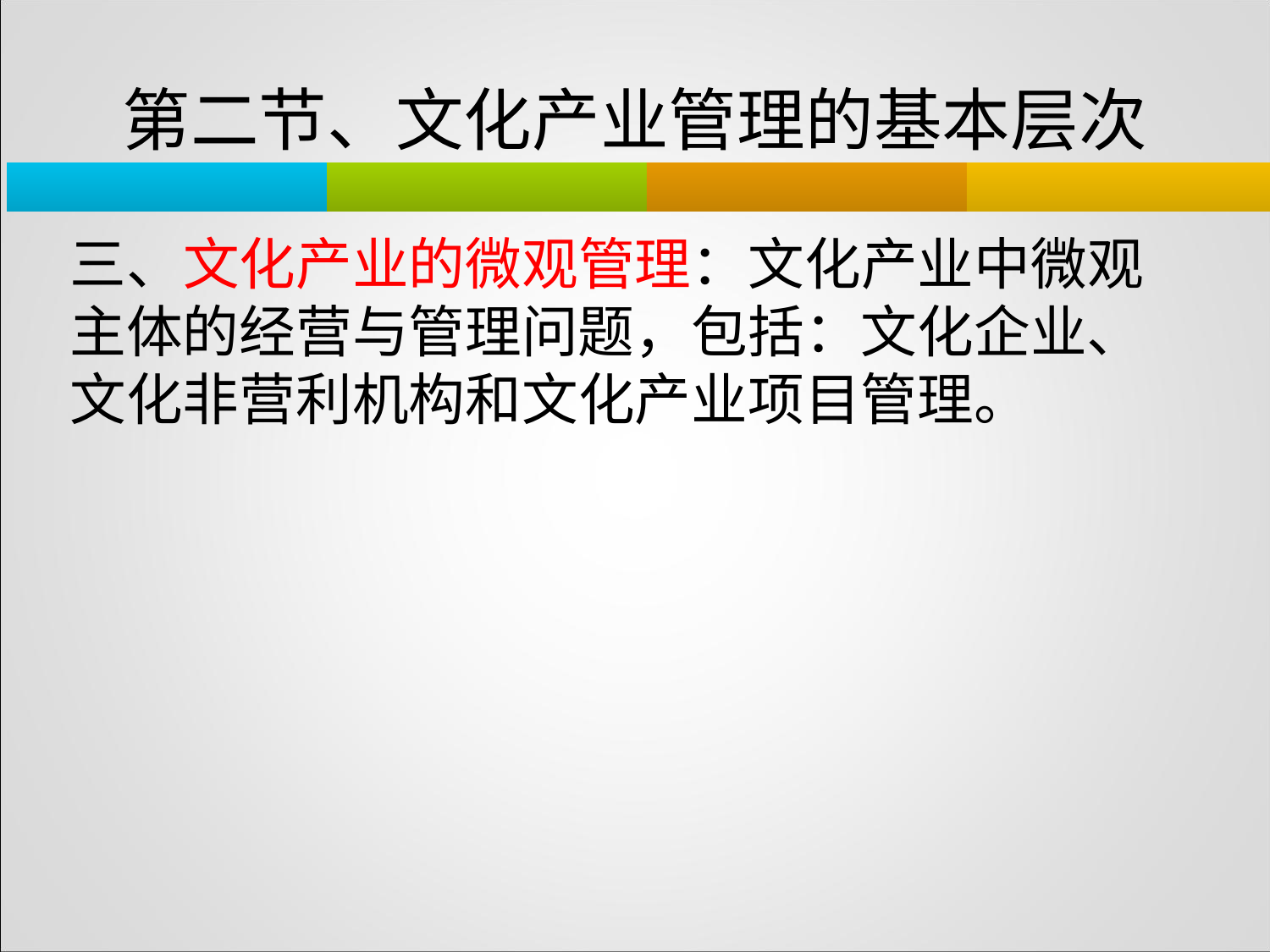

# 第二节、文化产业管理的基本层次

三、文化产业的微观管理：文化产业中微观主体的经营与管理问题，包括：文化企业、文化非营利机构和文化产业项目管理。